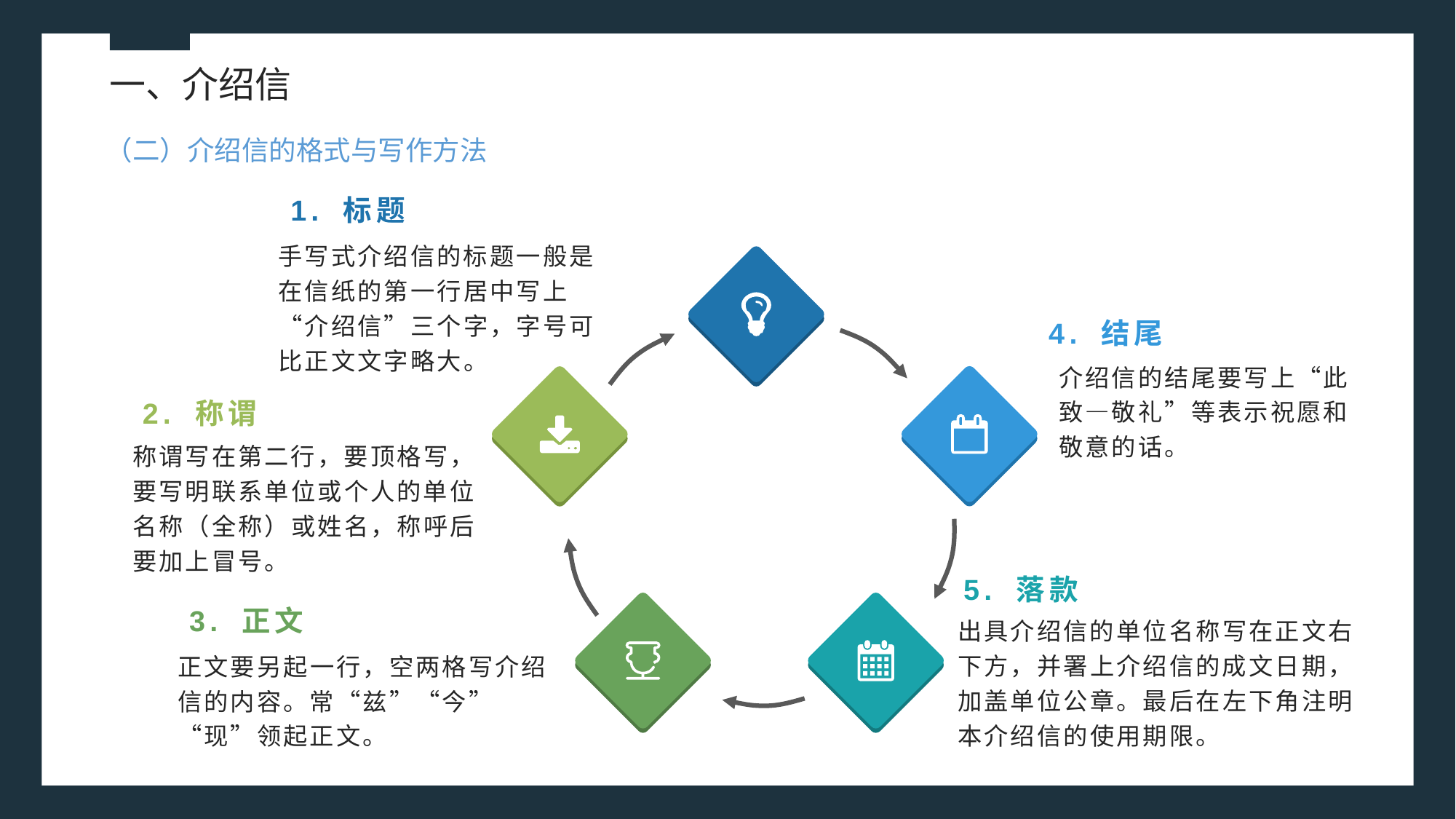

一、介绍信
（二）介绍信的格式与写作方法
1. 标题
手写式介绍信的标题一般是在信纸的第一行居中写上“介绍信”三个字，字号可比正文文字略大。

4. 结尾

介绍信的结尾要写上“此致—敬礼”等表示祝愿和敬意的话。

2. 称谓

称谓写在第二行，要顶格写，要写明联系单位或个人的单位名称（全称）或姓名，称呼后要加上冒号。

5. 落款
3. 正文

出具介绍信的单位名称写在正文右下方，并署上介绍信的成文日期，加盖单位公章。最后在左下角注明本介绍信的使用期限。

正文要另起一行，空两格写介绍信的内容。常“兹”“今”“现”领起正文。